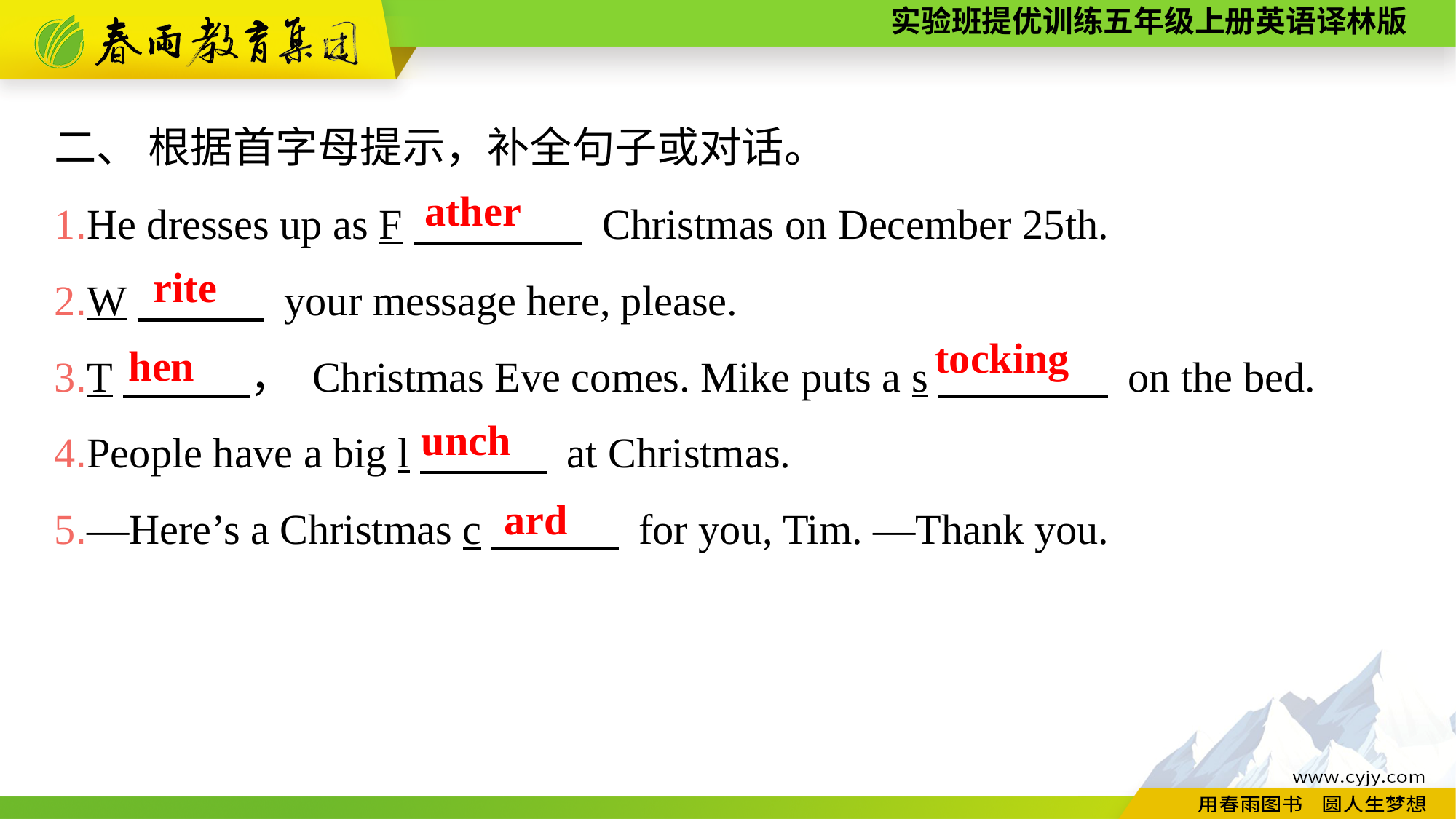

二、 根据首字母提示，补全句子或对话。
1.He dresses up as F　　　　 Christmas on December 25th.
2.W　　　 your message here, please.
3.T　　　， Christmas Eve comes. Mike puts a s　　　　 on the bed.
4.People have a big l　　　 at Christmas.
5.—Here’s a Christmas c　　　 for you, Tim. —Thank you.
ather
rite
tocking
hen
unch
ard